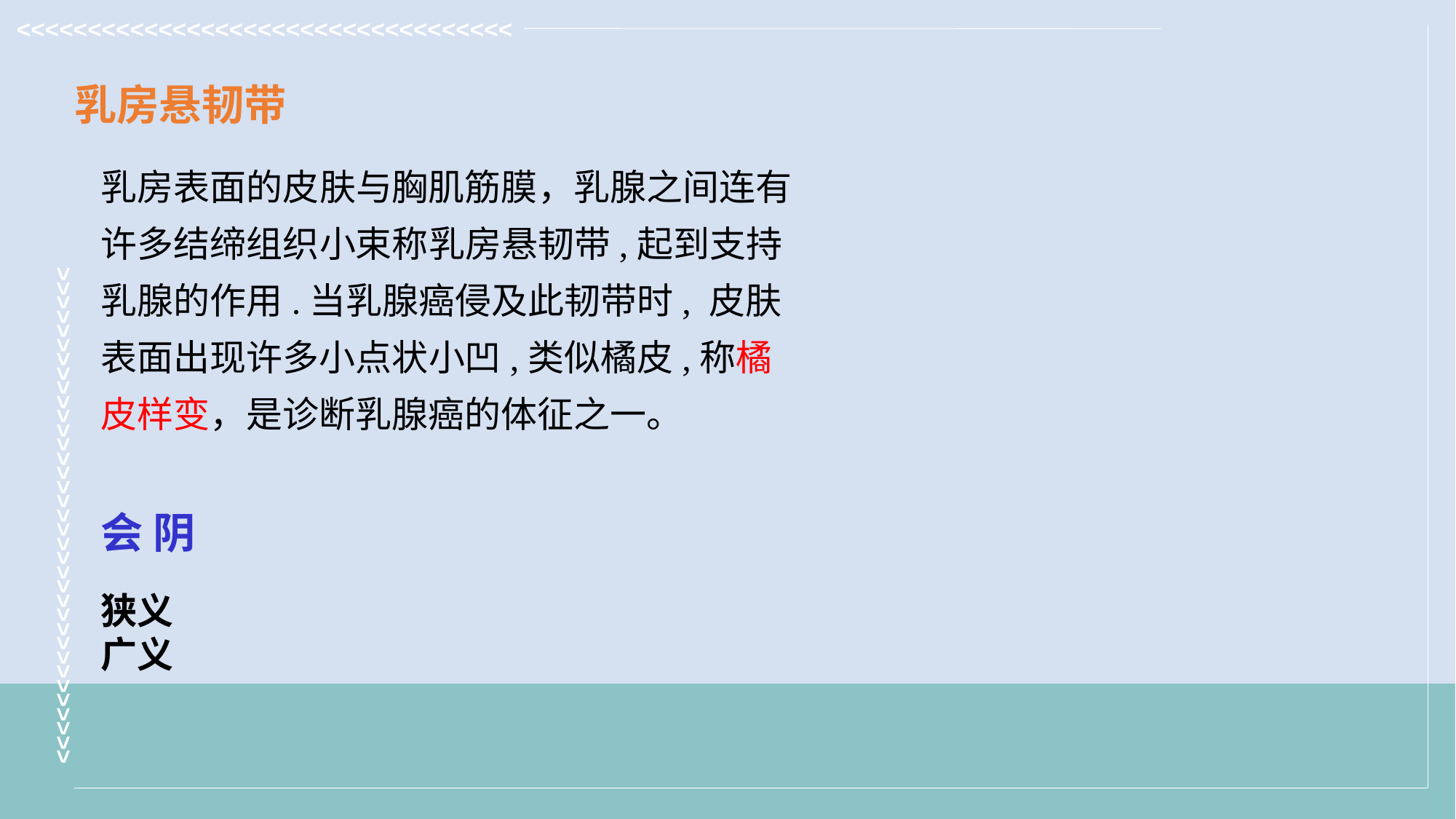

乳房悬韧带
乳房表面的皮肤与胸肌筋膜，乳腺之间连有许多结缔组织小束称乳房悬韧带,起到支持乳腺的作用.当乳腺癌侵及此韧带时, 皮肤表面出现许多小点状小凹,类似橘皮,称橘皮样变，是诊断乳腺癌的体征之一。
会 阴
狭义
广义